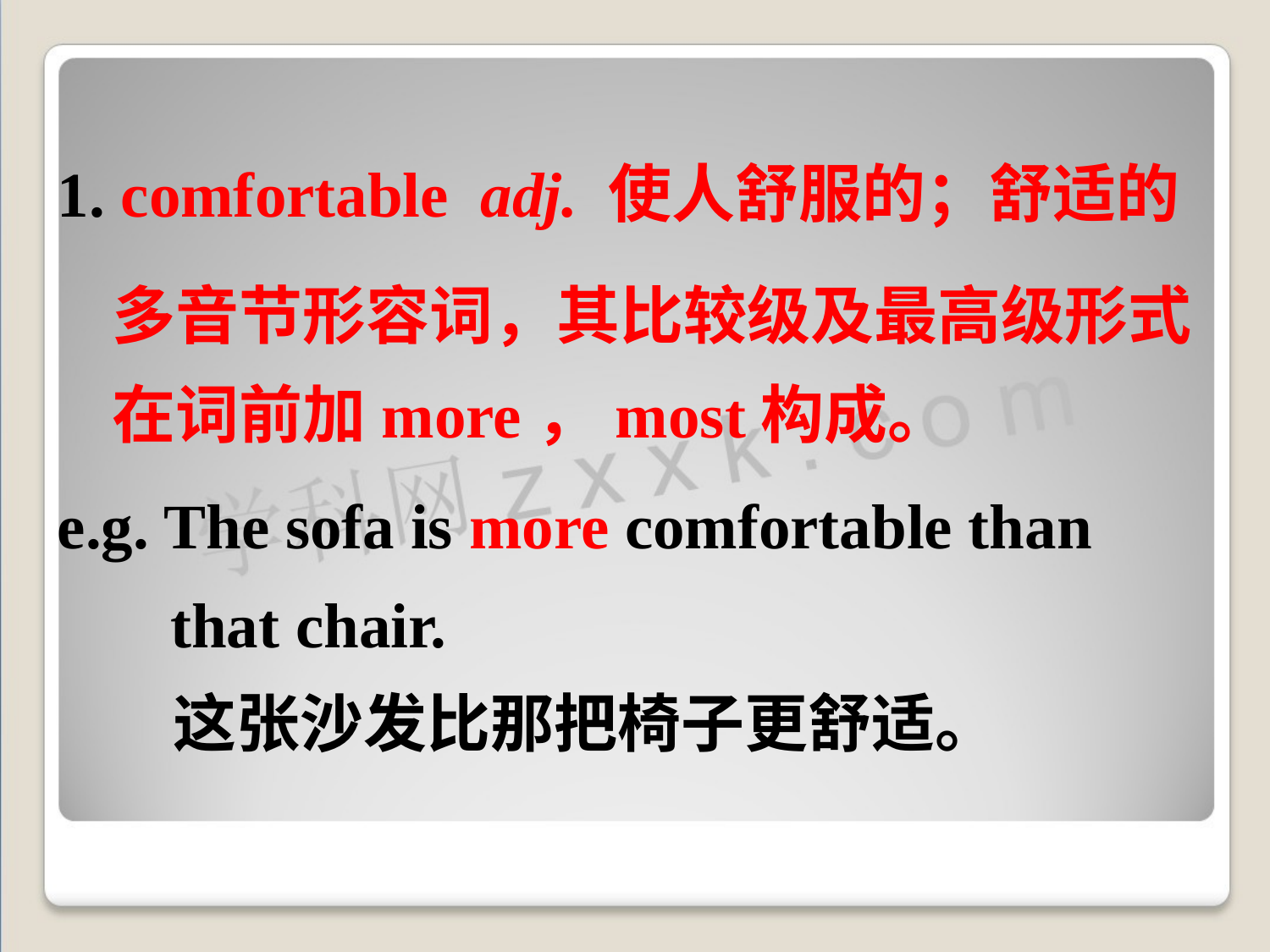

1. comfortable  adj. 使人舒服的；舒适的
多音节形容词，其比较级及最高级形式在词前加more，most构成。
e.g. The sofa is more comfortable than that chair.
       这张沙发比那把椅子更舒适。